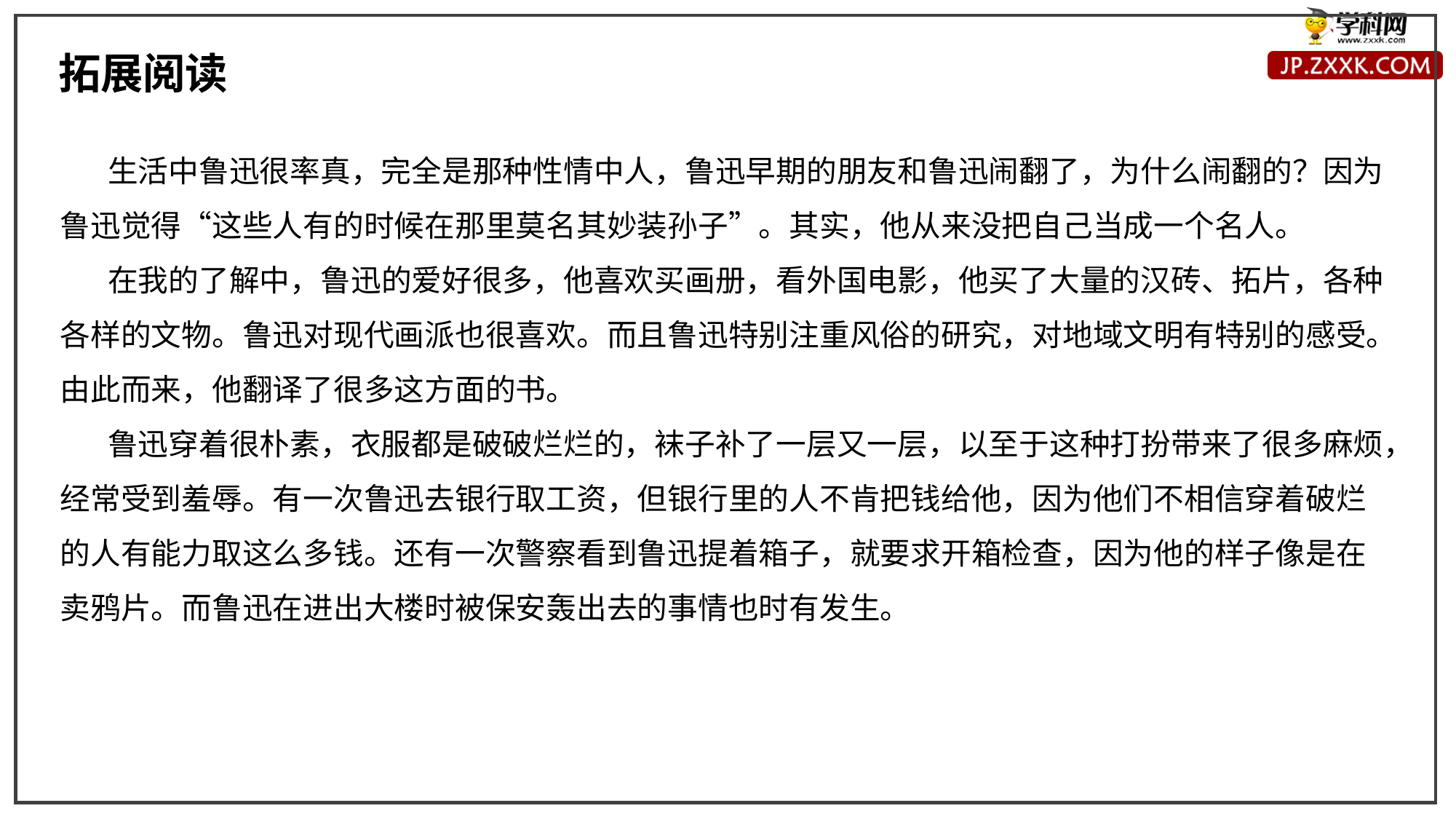

拓展阅读
      生活中鲁迅很率真，完全是那种性情中人，鲁迅早期的朋友和鲁迅闹翻了，为什么闹翻的？因为鲁迅觉得“这些人有的时候在那里莫名其妙装孙子”。其实，他从来没把自己当成一个名人。
      在我的了解中，鲁迅的爱好很多，他喜欢买画册，看外国电影，他买了大量的汉砖、拓片，各种各样的文物。鲁迅对现代画派也很喜欢。而且鲁迅特别注重风俗的研究，对地域文明有特别的感受。由此而来，他翻译了很多这方面的书。
      鲁迅穿着很朴素，衣服都是破破烂烂的，袜子补了一层又一层，以至于这种打扮带来了很多麻烦，经常受到羞辱。有一次鲁迅去银行取工资，但银行里的人不肯把钱给他，因为他们不相信穿着破烂的人有能力取这么多钱。还有一次警察看到鲁迅提着箱子，就要求开箱检查，因为他的样子像是在卖鸦片。而鲁迅在进出大楼时被保安轰出去的事情也时有发生。